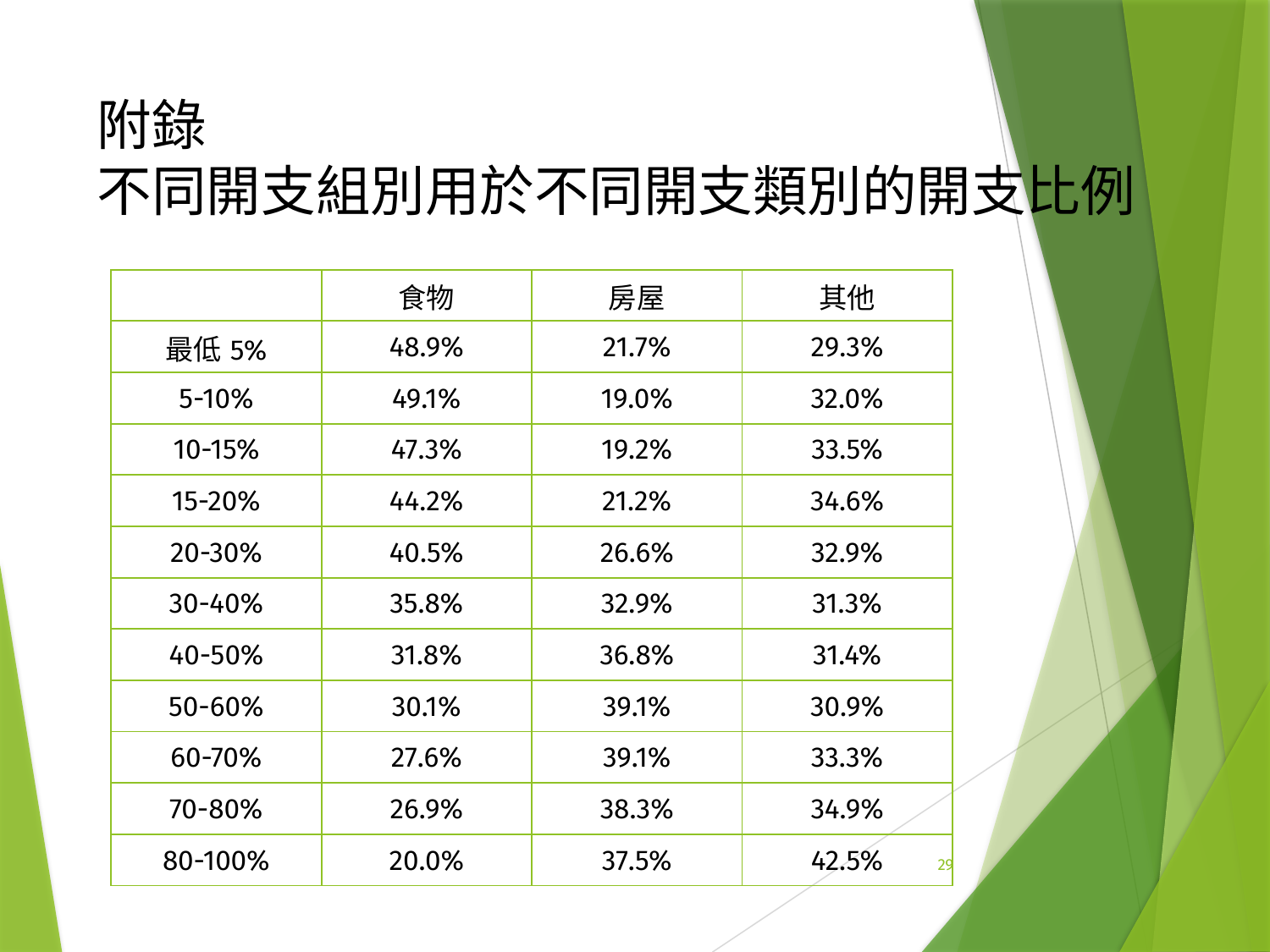

# 附錄 不同開支組別用於不同開支類別的開支比例
|  | 食物 | 房屋 | 其他 |
| --- | --- | --- | --- |
| 最低5% | 48.9% | 21.7% | 29.3% |
| 5-10% | 49.1% | 19.0% | 32.0% |
| 10-15% | 47.3% | 19.2% | 33.5% |
| 15-20% | 44.2% | 21.2% | 34.6% |
| 20-30% | 40.5% | 26.6% | 32.9% |
| 30-40% | 35.8% | 32.9% | 31.3% |
| 40-50% | 31.8% | 36.8% | 31.4% |
| 50-60% | 30.1% | 39.1% | 30.9% |
| 60-70% | 27.6% | 39.1% | 33.3% |
| 70-80% | 26.9% | 38.3% | 34.9% |
| 80-100% | 20.0% | 37.5% | 42.5% |
29